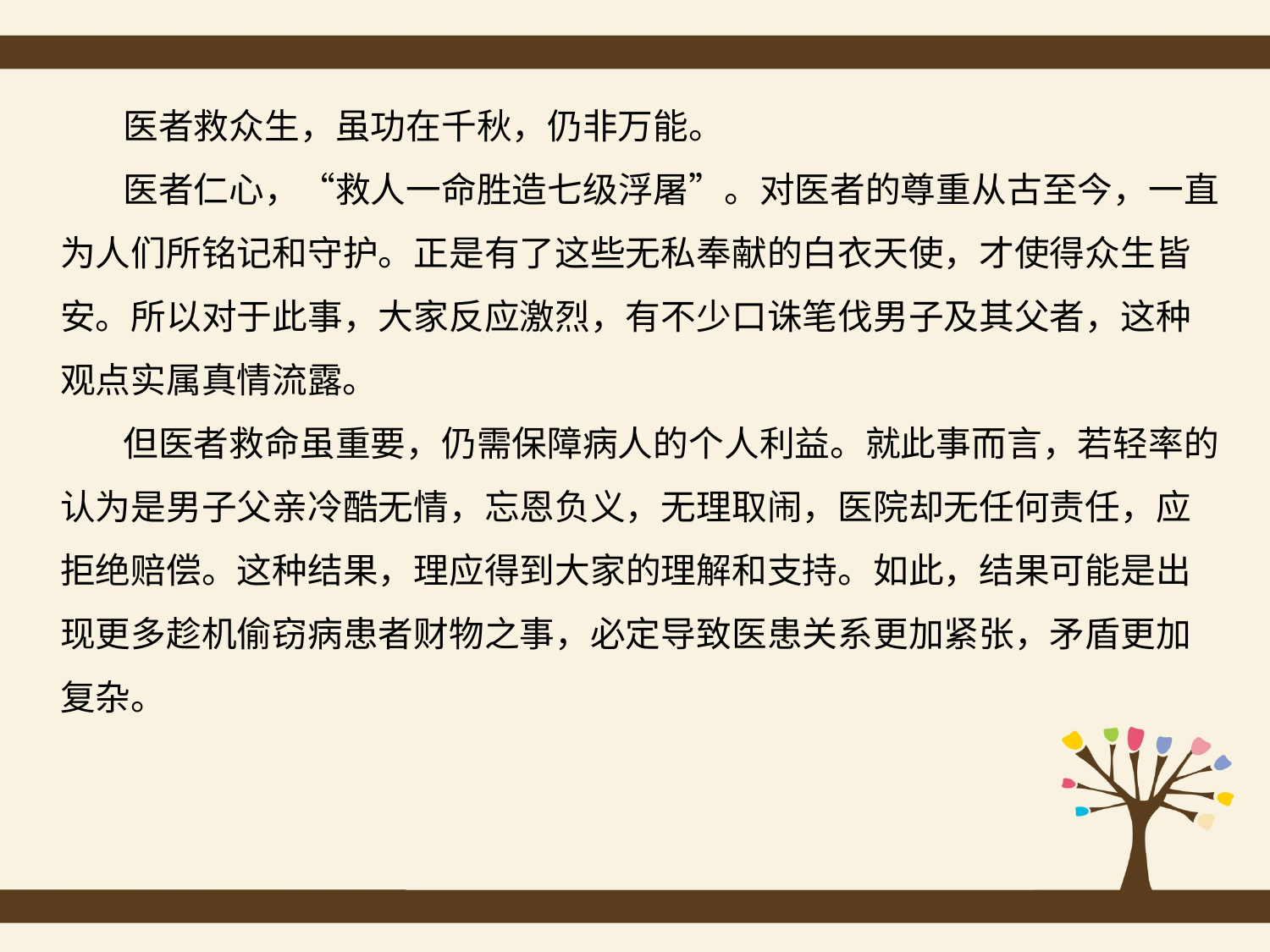

医者救众生，虽功在千秋，仍非万能。
       医者仁心，“救人一命胜造七级浮屠”。对医者的尊重从古至今，一直为人们所铭记和守护。正是有了这些无私奉献的白衣天使，才使得众生皆安。所以对于此事，大家反应激烈，有不少口诛笔伐男子及其父者，这种观点实属真情流露。
       但医者救命虽重要，仍需保障病人的个人利益。就此事而言，若轻率的认为是男子父亲冷酷无情，忘恩负义，无理取闹，医院却无任何责任，应拒绝赔偿。这种结果，理应得到大家的理解和支持。如此，结果可能是出现更多趁机偷窃病患者财物之事，必定导致医患关系更加紧张，矛盾更加复杂。